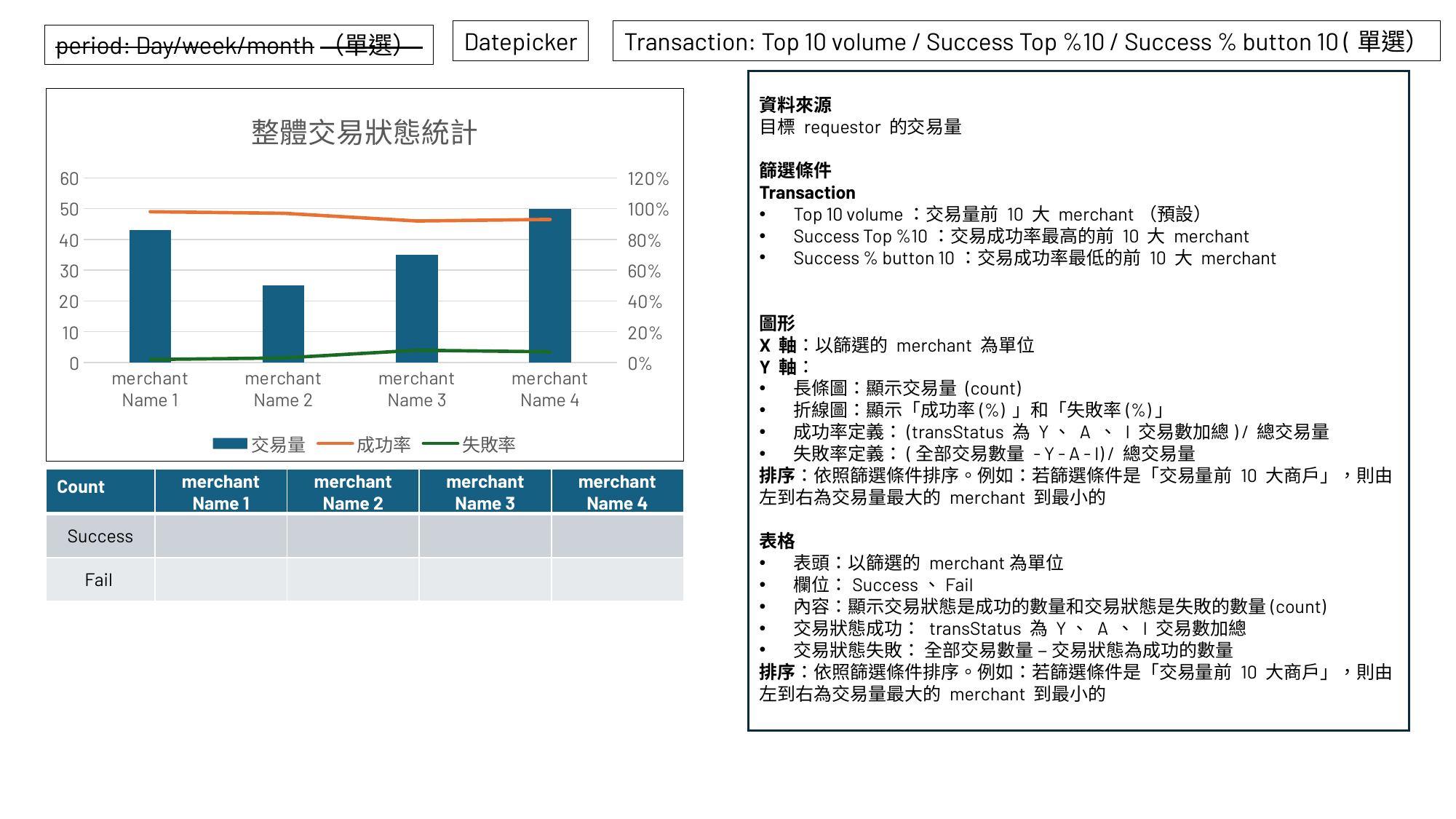

Datepicker
Transaction: Top 10 volume / Success Top %10 / Success % button 10 (單選）
period: Day/week/month（單選）

### Chart: 整體交易狀態統計

| Category | 交易量 | 成功率 | 失敗率 |
|---|---|---|---|
| merchant
Name 1 | 43.0 | 0.98 | 0.02 |
| merchant
Name 2 | 25.0 | 0.97 | 0.03 |
| merchant
Name 3 | 35.0 | 0.92 | 0.08 |
| merchant
Name 4 | 50.0 | 0.93 | 0.07 |
資料來源
目標 requestor 的交易量

篩選條件
Transaction
Top 10 volume：交易量前 10 大 merchant（預設）
Success Top %10：交易成功率最高的前 10 大 merchant
Success % button 10：交易成功率最低的前 10 大 merchant

圖形
X 軸：以篩選的 merchant 為單位
Y 軸：
長條圖：顯示交易量 (count)
折線圖：顯示「成功率(%) 」和「失敗率(%)」
成功率定義：(transStatus 為 Y、 A 、 I 交易數加總) / 總交易量
失敗率定義：(全部交易數量 - Y - A - I) / 總交易量
排序：依照篩選條件排序。例如：若篩選條件是「交易量前 10 大商戶」，則由左到右為交易量最大的 merchant 到最小的

表格
表頭：以篩選的 merchant為單位
欄位：Success、Fail
內容：顯示交易狀態是成功的數量和交易狀態是失敗的數量(count)
交易狀態成功： transStatus 為 Y、 A 、 I 交易數加總
交易狀態失敗： 全部交易數量 – 交易狀態為成功的數量
排序：依照篩選條件排序。例如：若篩選條件是「交易量前 10 大商戶」，則由左到右為交易量最大的 merchant 到最小的

| Count | merchant Name 1 | merchant Name 2 | merchant Name 3 | merchant Name 4 |
| --- | --- | --- | --- | --- |
| Success |  |  |  |  |
| Fail |  |  |  |  |